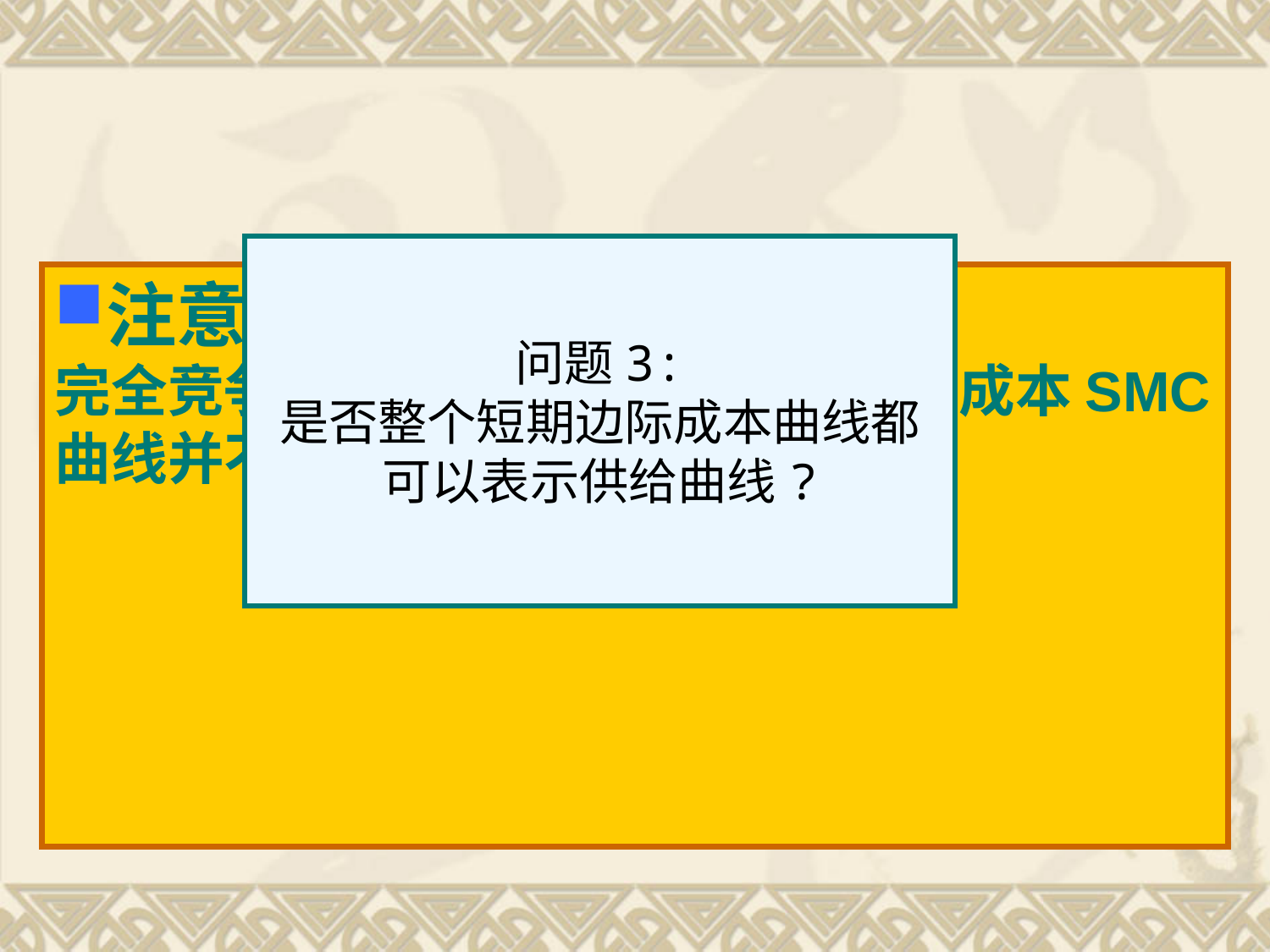

#
问题3:
是否整个短期边际成本曲线都
可以表示供给曲线?
注意：
完全竞争厂商的供给曲线和短期边际成本SMC曲线并不完全相同。